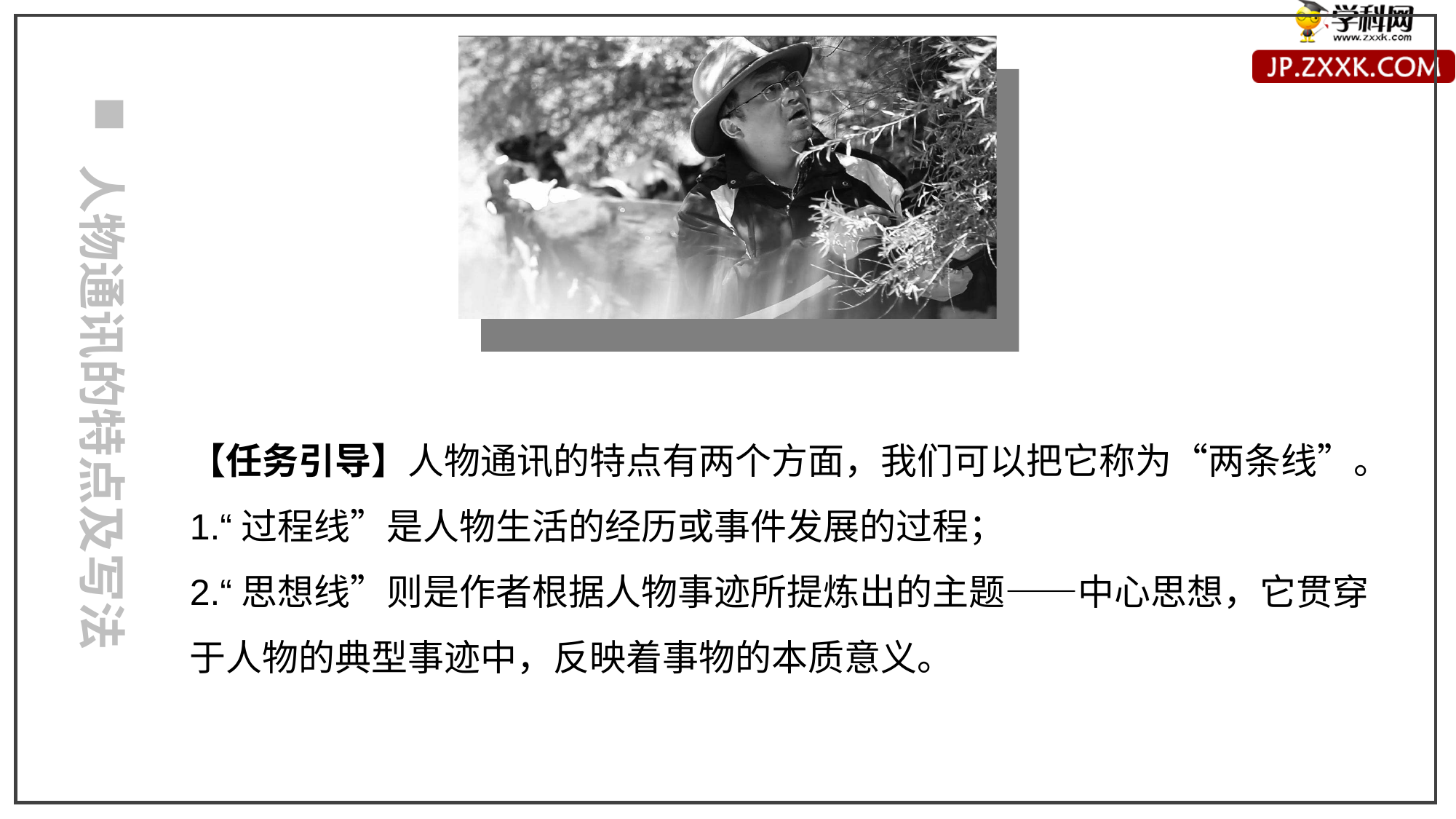

人物通讯的特点及写法

【任务引导】人物通讯的特点有两个方面，我们可以把它称为“两条线”。
1.“过程线”是人物生活的经历或事件发展的过程；
2.“思想线”则是作者根据人物事迹所提炼出的主题——中心思想，它贯穿于人物的典型事迹中，反映着事物的本质意义。